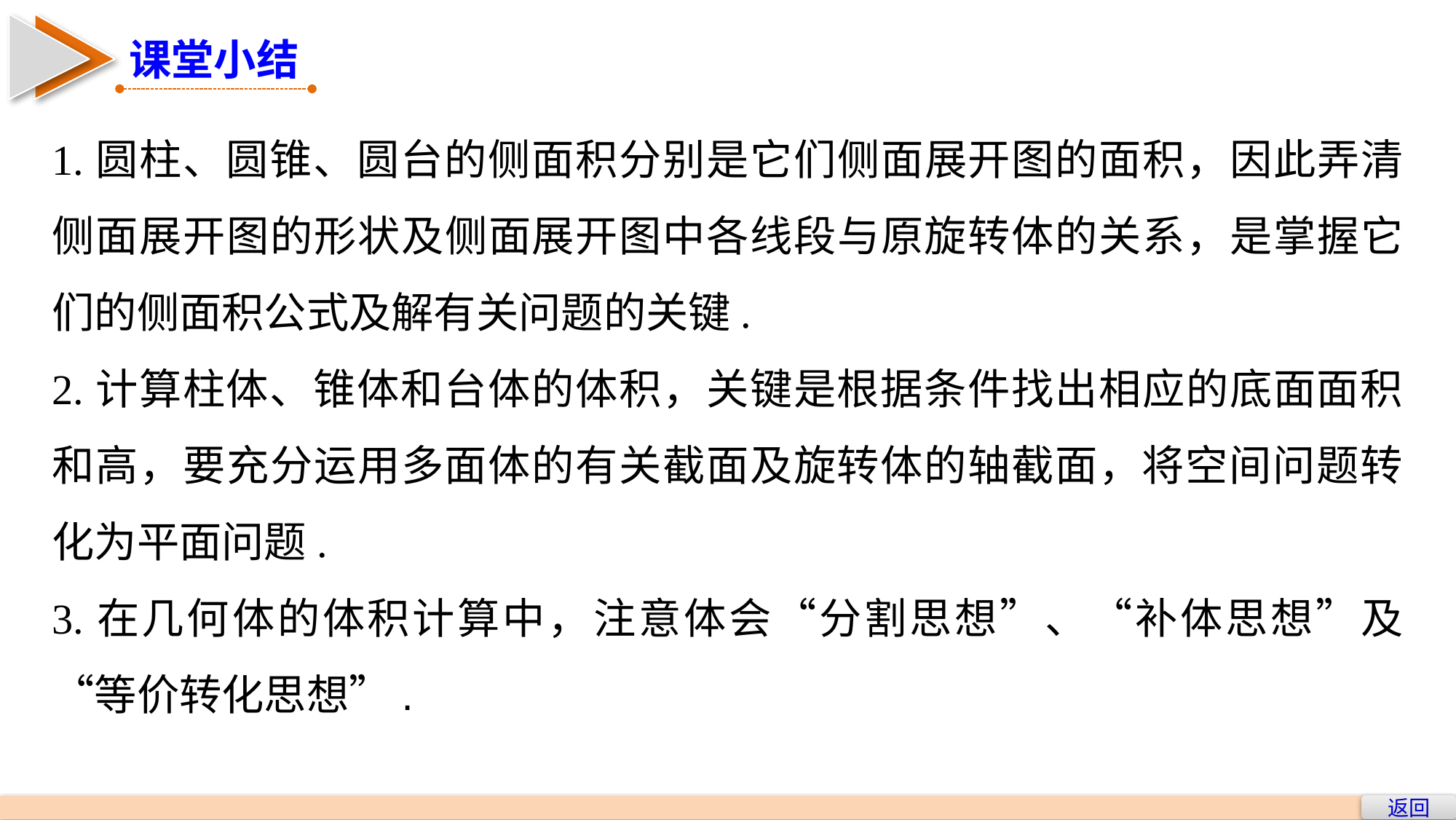

课堂小结
1.圆柱、圆锥、圆台的侧面积分别是它们侧面展开图的面积，因此弄清侧面展开图的形状及侧面展开图中各线段与原旋转体的关系，是掌握它们的侧面积公式及解有关问题的关键.
2.计算柱体、锥体和台体的体积，关键是根据条件找出相应的底面面积和高，要充分运用多面体的有关截面及旋转体的轴截面，将空间问题转化为平面问题.
3.在几何体的体积计算中，注意体会“分割思想”、“补体思想”及“等价转化思想”.
返回